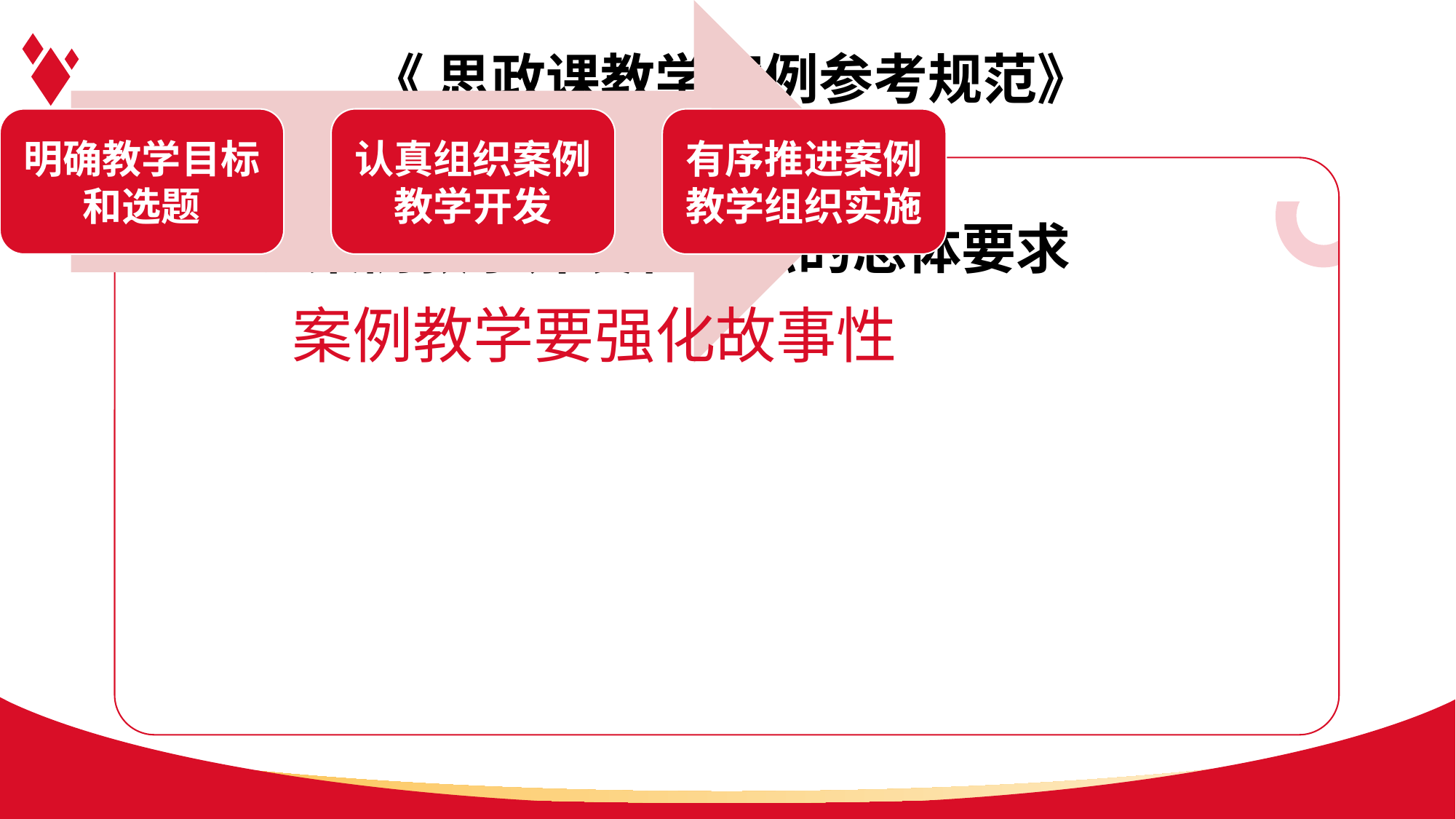

《 思政课教学案例参考规范》

 一、案例教学开发和组织的总体要求

案例教学要强化故事性
明确教学目标和选题
认真组织案例教学开发
有序推进案例教学组织实施